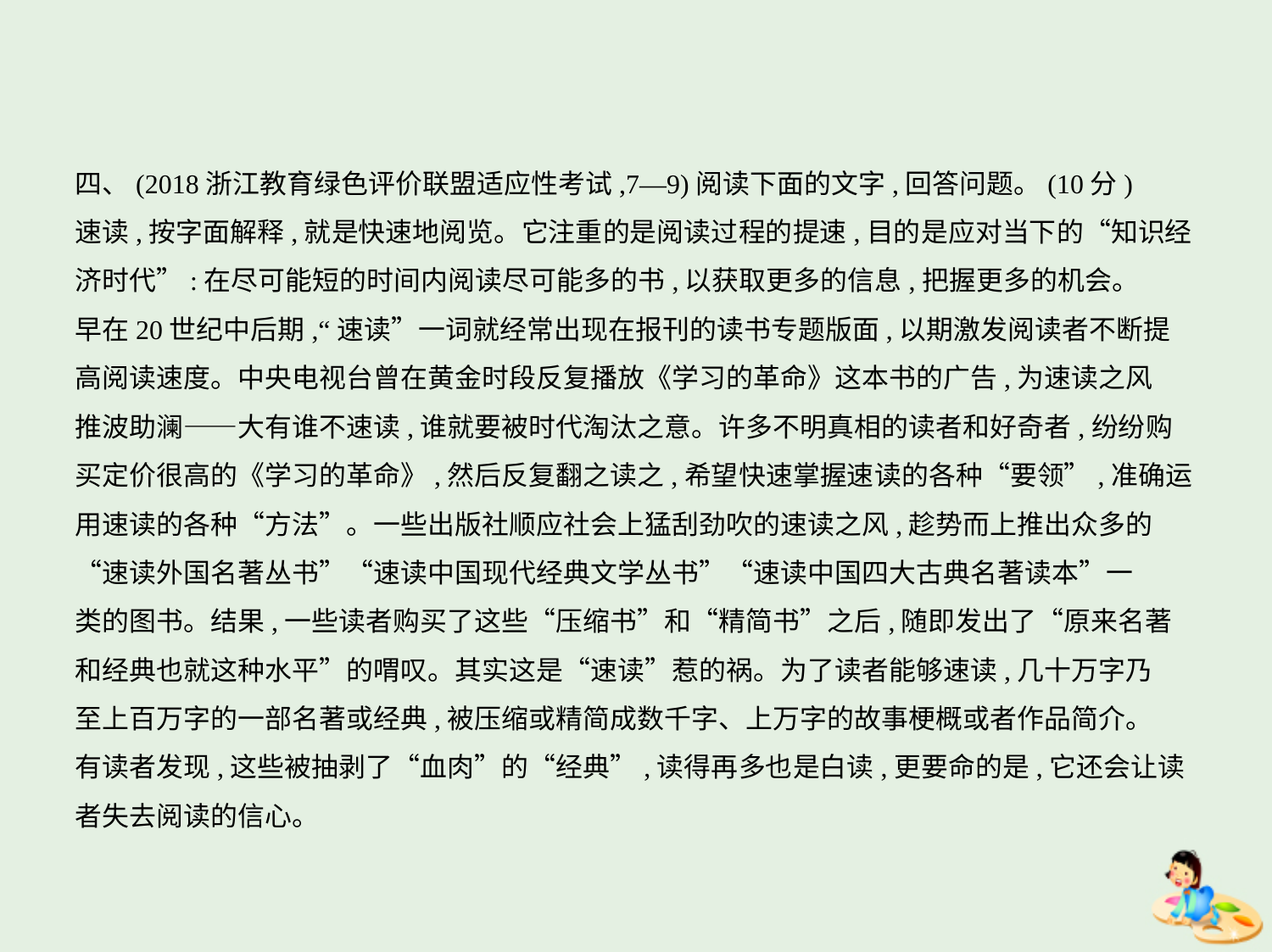

四、(2018浙江教育绿色评价联盟适应性考试,7—9)阅读下面的文字,回答问题。(10分)
速读,按字面解释,就是快速地阅览。它注重的是阅读过程的提速,目的是应对当下的“知识经
济时代”:在尽可能短的时间内阅读尽可能多的书,以获取更多的信息,把握更多的机会。
早在20世纪中后期,“速读”一词就经常出现在报刊的读书专题版面,以期激发阅读者不断提
高阅读速度。中央电视台曾在黄金时段反复播放《学习的革命》这本书的广告,为速读之风
推波助澜——大有谁不速读,谁就要被时代淘汰之意。许多不明真相的读者和好奇者,纷纷购
买定价很高的《学习的革命》,然后反复翻之读之,希望快速掌握速读的各种“要领”,准确运
用速读的各种“方法”。一些出版社顺应社会上猛刮劲吹的速读之风,趁势而上推出众多的
“速读外国名著丛书”“速读中国现代经典文学丛书”“速读中国四大古典名著读本”一
类的图书。结果,一些读者购买了这些“压缩书”和“精简书”之后,随即发出了“原来名著
和经典也就这种水平”的喟叹。其实这是“速读”惹的祸。为了读者能够速读,几十万字乃
至上百万字的一部名著或经典,被压缩或精简成数千字、上万字的故事梗概或者作品简介。
有读者发现,这些被抽剥了“血肉”的“经典”,读得再多也是白读,更要命的是,它还会让读
者失去阅读的信心。